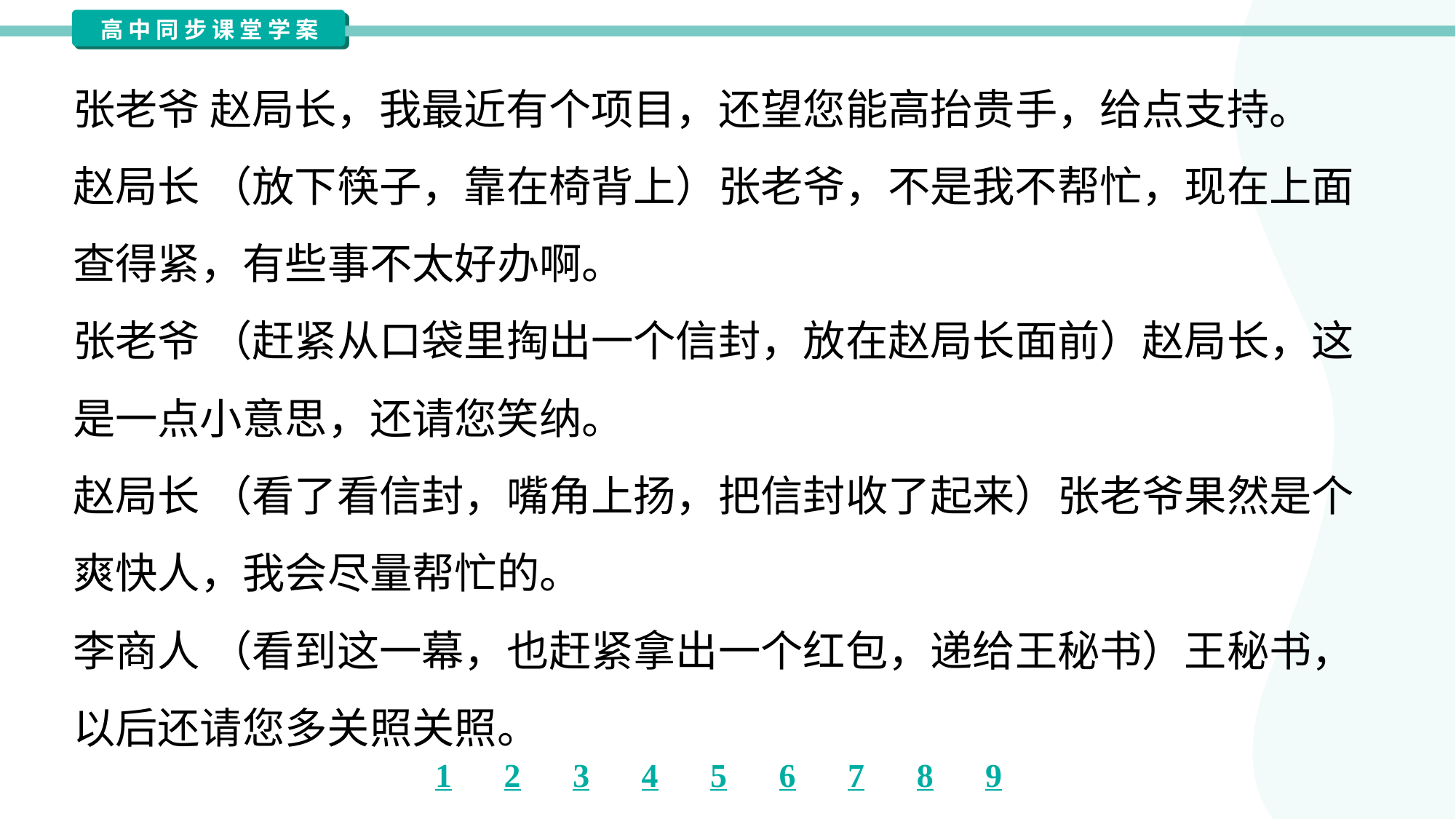

张老爷 赵局长，我最近有个项目，还望您能高抬贵手，给点支持。
赵局长 （放下筷子，靠在椅背上）张老爷，不是我不帮忙，现在上面
查得紧，有些事不太好办啊。
张老爷 （赶紧从口袋里掏出一个信封，放在赵局长面前）赵局长，这
是一点小意思，还请您笑纳。
赵局长 （看了看信封，嘴角上扬，把信封收了起来）张老爷果然是个
爽快人，我会尽量帮忙的。
李商人 （看到这一幕，也赶紧拿出一个红包，递给王秘书）王秘书，
以后还请您多关照关照。